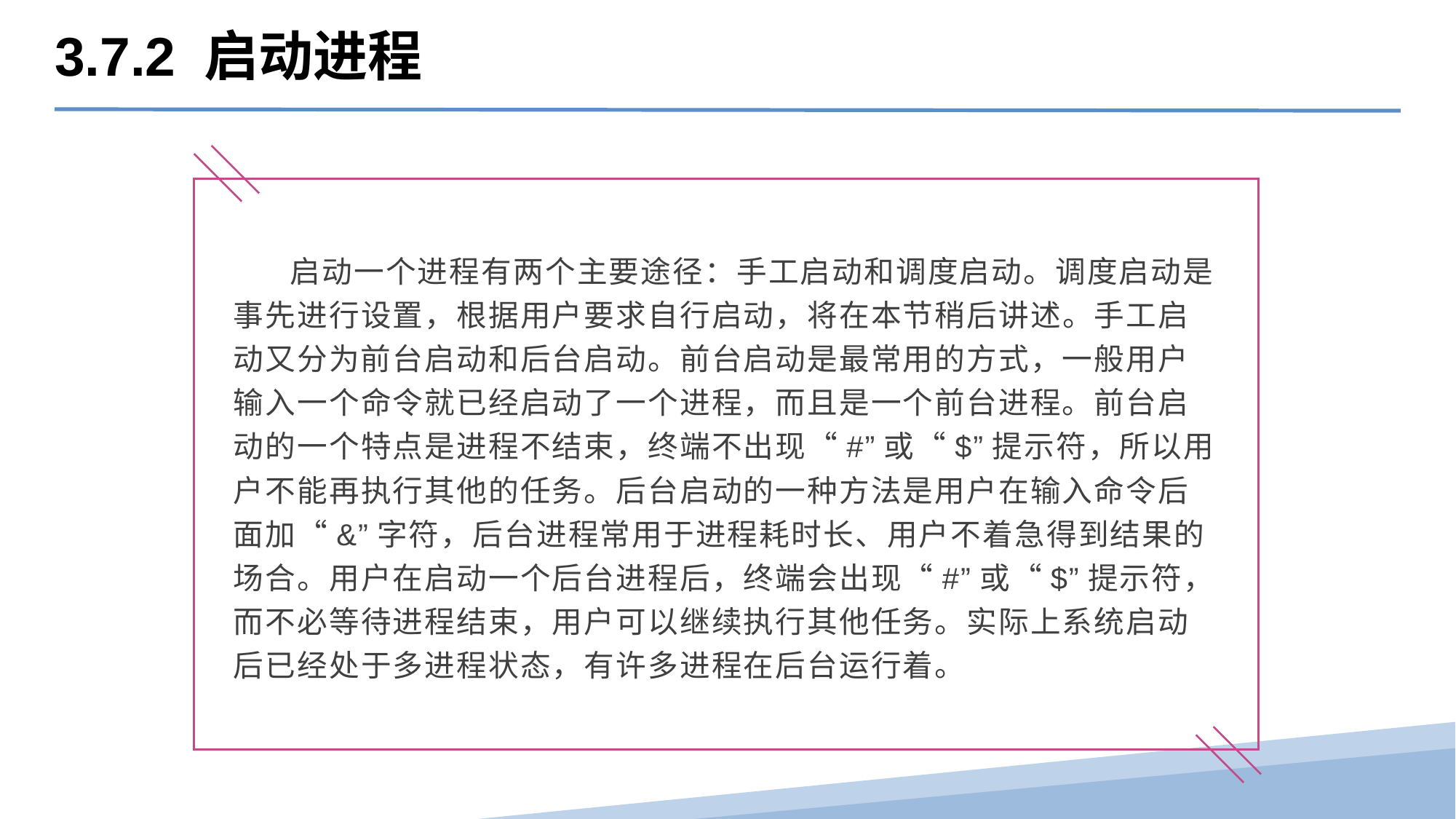

3.7.2 启动进程

      启动一个进程有两个主要途径：手工启动和调度启动。调度启动是事先进行设置，根据用户要求自行启动，将在本节稍后讲述。手工启动又分为前台启动和后台启动。前台启动是最常用的方式，一般用户输入一个命令就已经启动了一个进程，而且是一个前台进程。前台启动的一个特点是进程不结束，终端不出现“#”或“$”提示符，所以用户不能再执行其他的任务。后台启动的一种方法是用户在输入命令后面加“&”字符，后台进程常用于进程耗时长、用户不着急得到结果的场合。用户在启动一个后台进程后，终端会出现“#”或“$”提示符，而不必等待进程结束，用户可以继续执行其他任务。实际上系统启动后已经处于多进程状态，有许多进程在后台运行着。